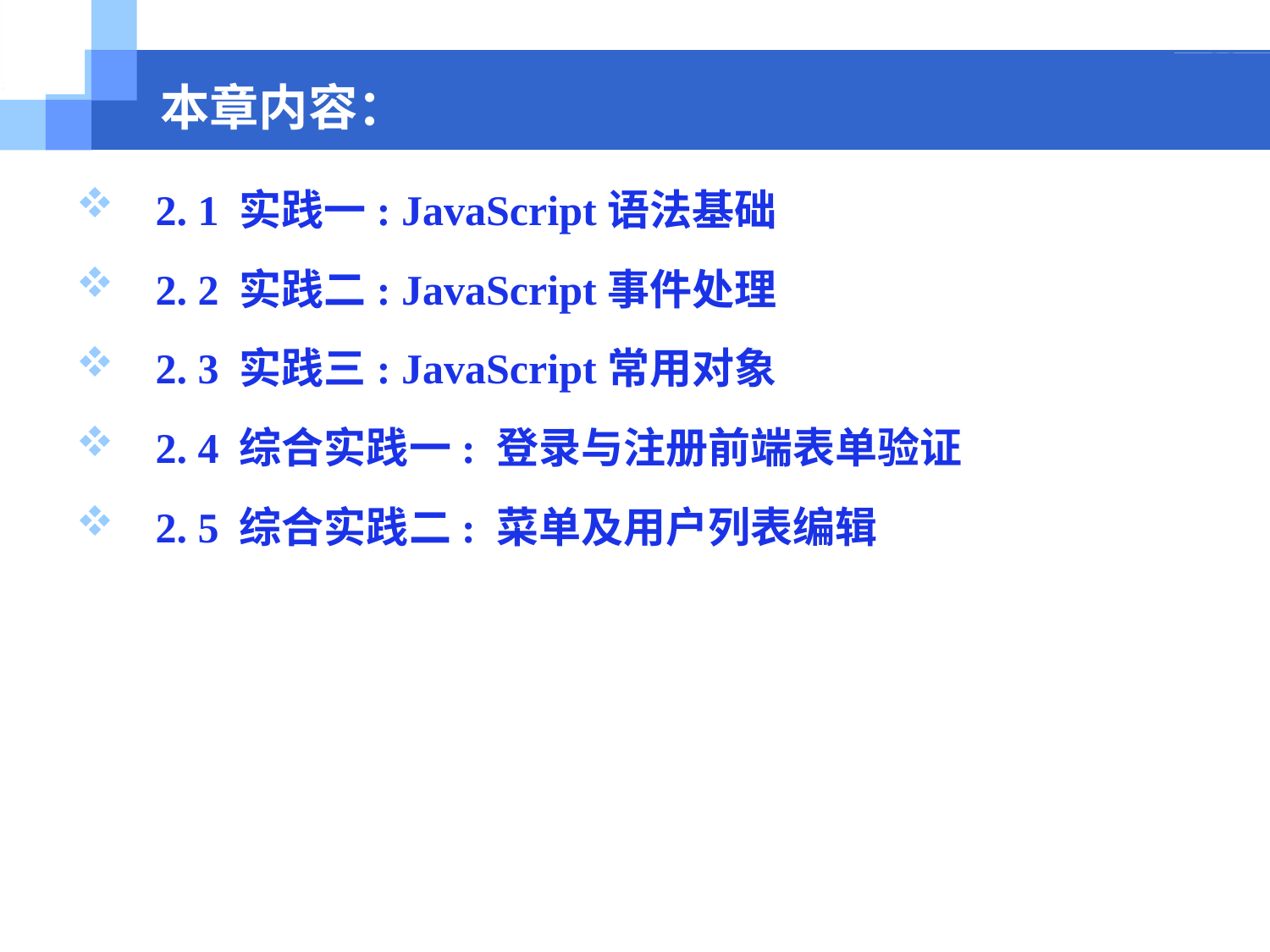

本章内容：
   2. 1 实践一: JavaScript语法基础
   2. 2 实践二: JavaScript事件处理
   2. 3 实践三: JavaScript常用对象
   2. 4 综合实践一: 登录与注册前端表单验证
   2. 5 综合实践二: 菜单及用户列表编辑